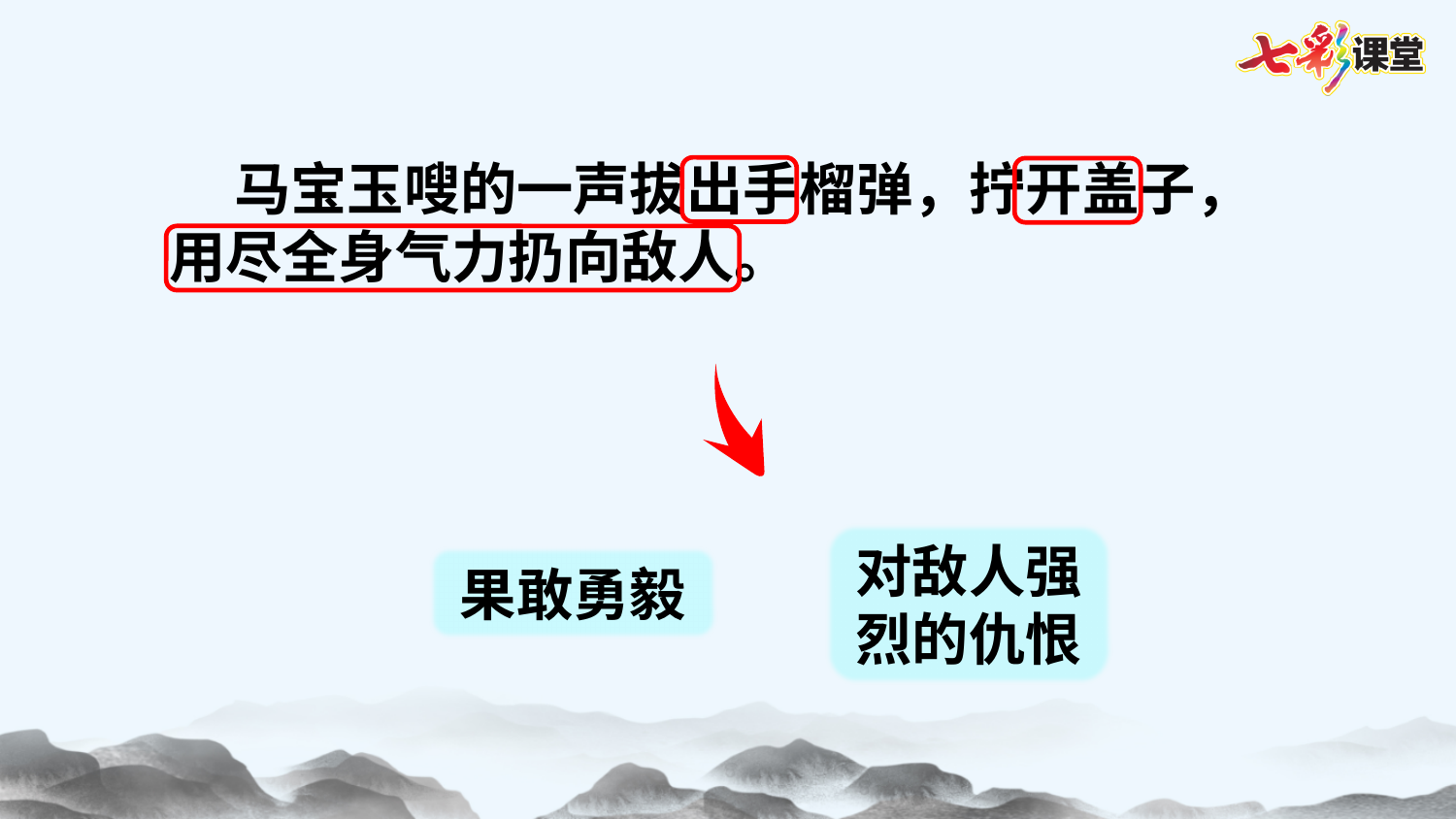

马宝玉嗖的一声拔出手榴弹，拧开盖子，
用尽全身气力扔向敌人。

对敌人强烈的仇恨
果敢勇毅